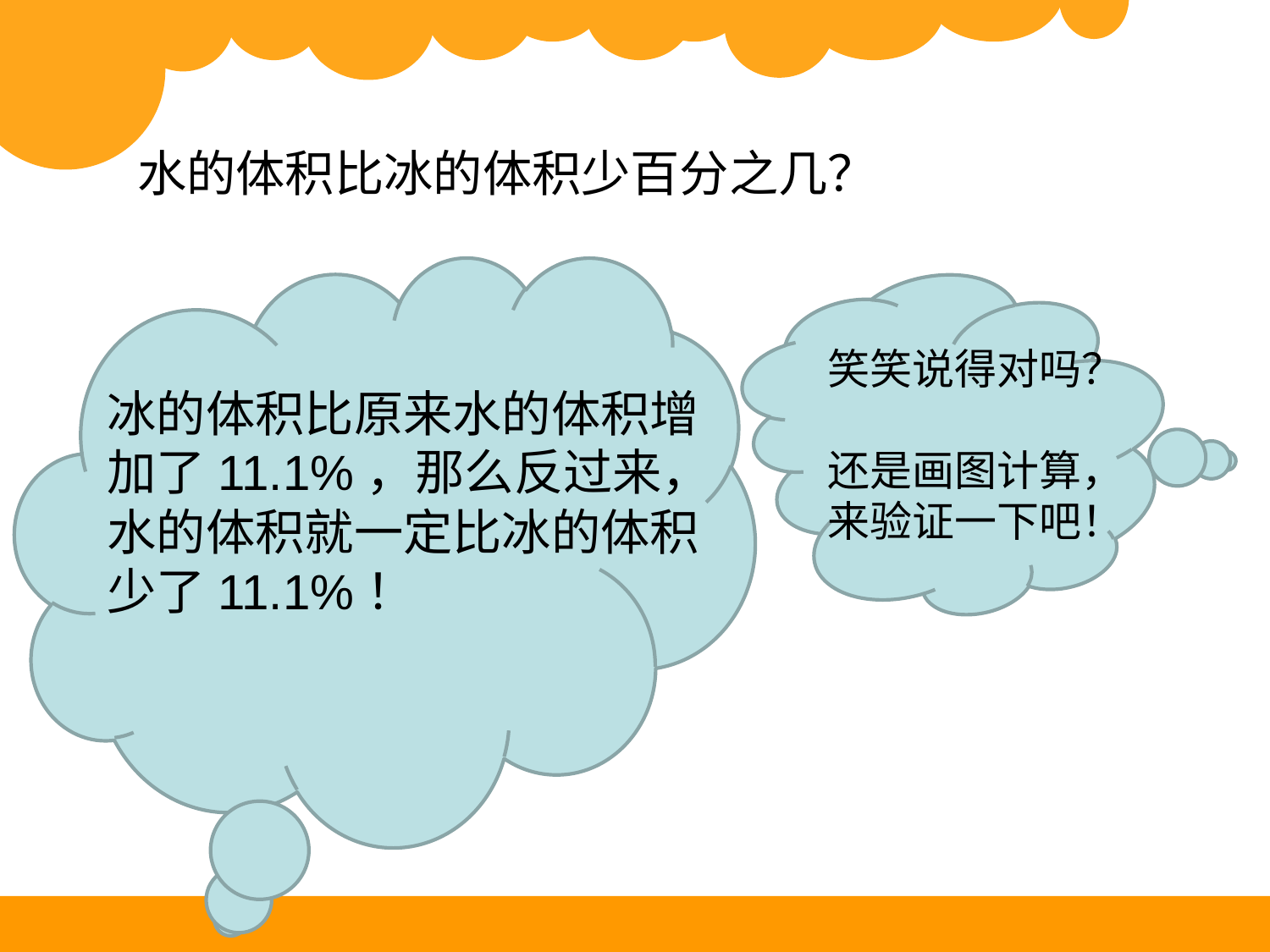

水的体积比冰的体积少百分之几？

笑笑说得对吗？

还是画图计算，来验证一下吧！
冰的体积比原来水的体积增加了11.1%，那么反过来，水的体积就一定比冰的体积少了11.1%！